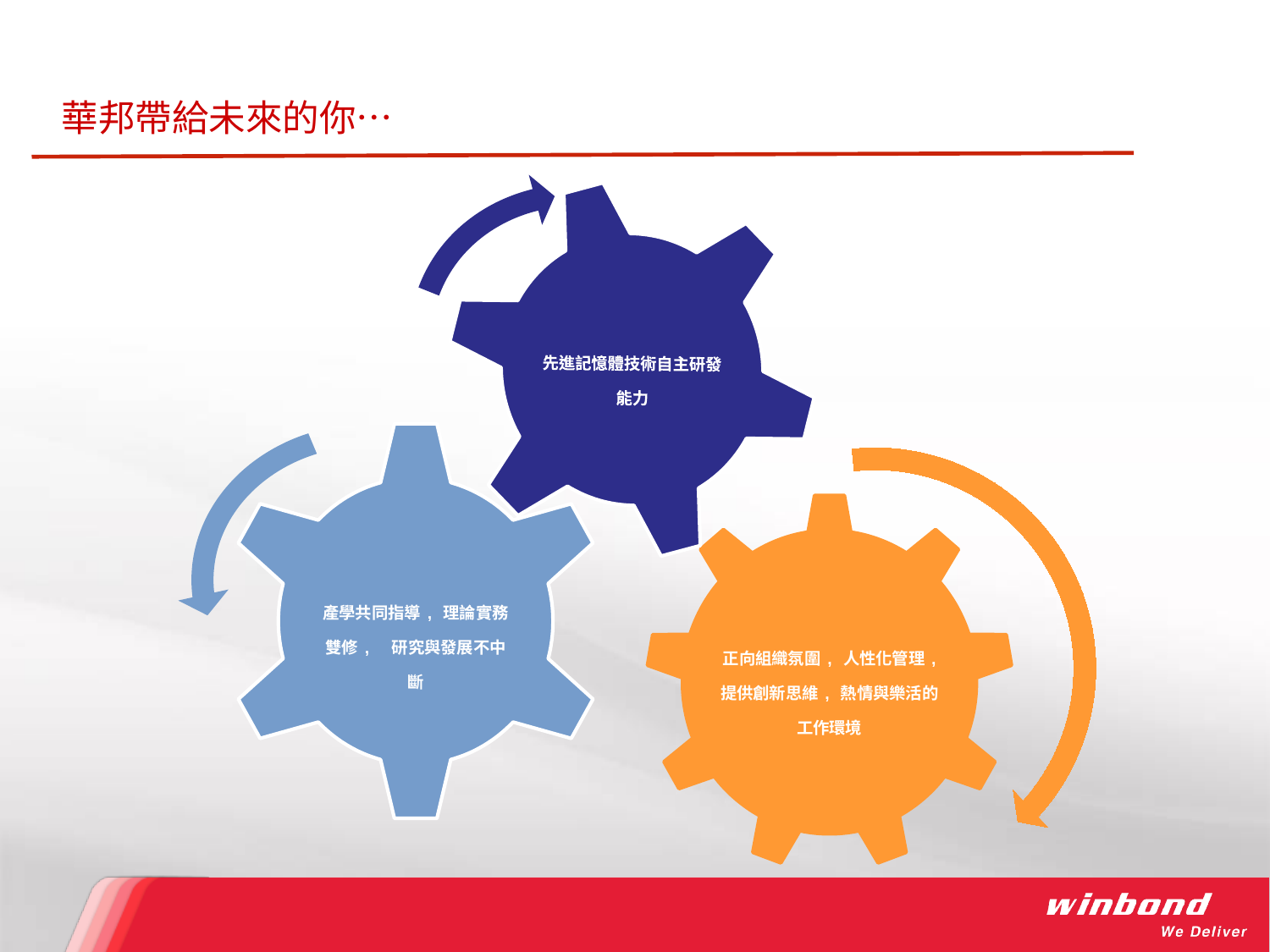

華邦帶給未來的你…

正向組織氛圍, 人性化管理, 提供創新思維, 熱情與樂活的工作環境

產學共同指導, 理論實務雙修,   研究與發展不中斷
先進記憶體技術自主研發能力